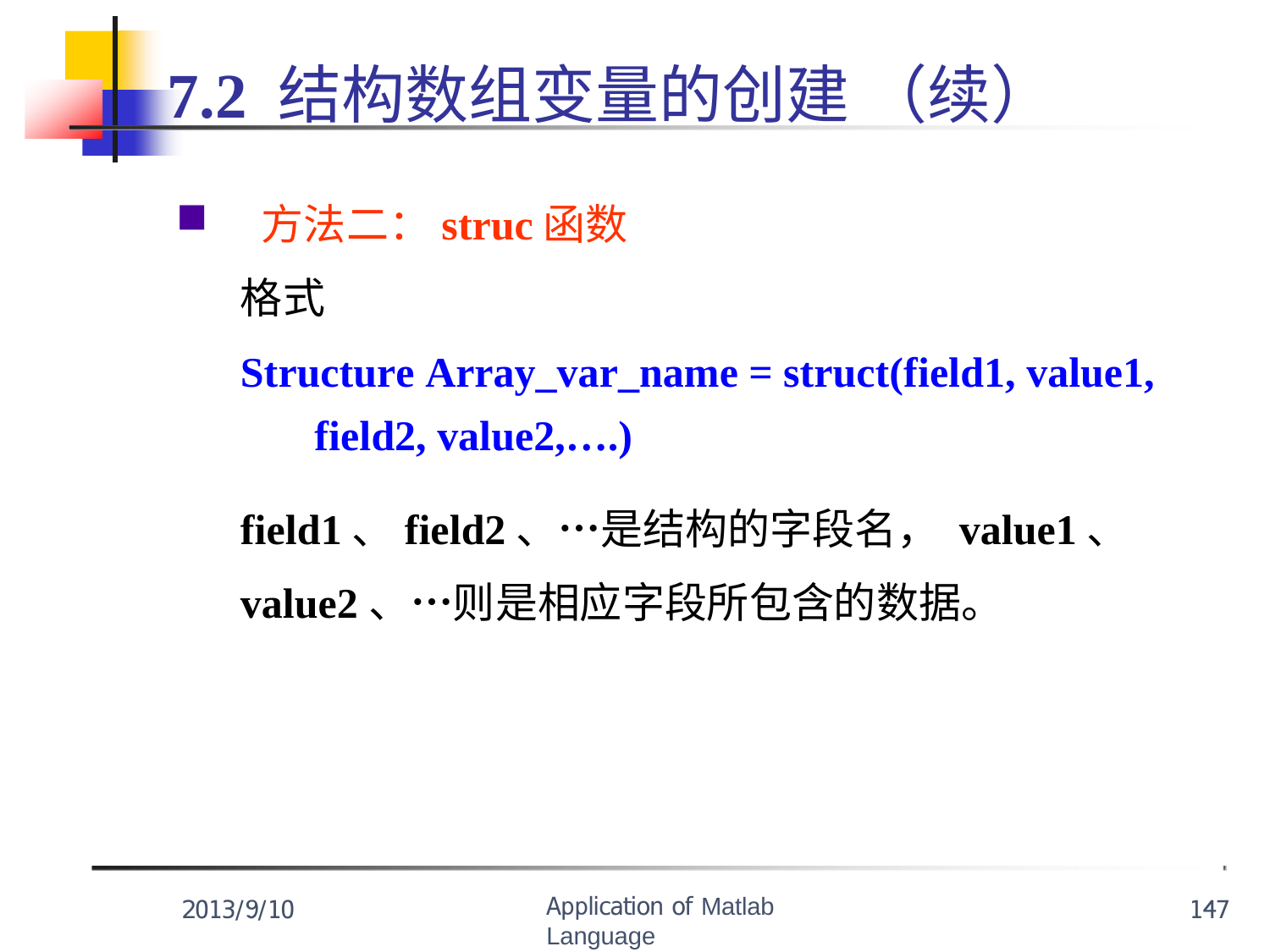

# 7.2 结构数组变量的创建 （续）
方法二：struc函数

格式

Structure Array_var_name = struct(field1, value1,

field2, value2,….)

field1、field2、…是结构的字段名， value1、value2、…则是相应字段所包含的数据。
Application of Matlab Language
2013/9/10
147